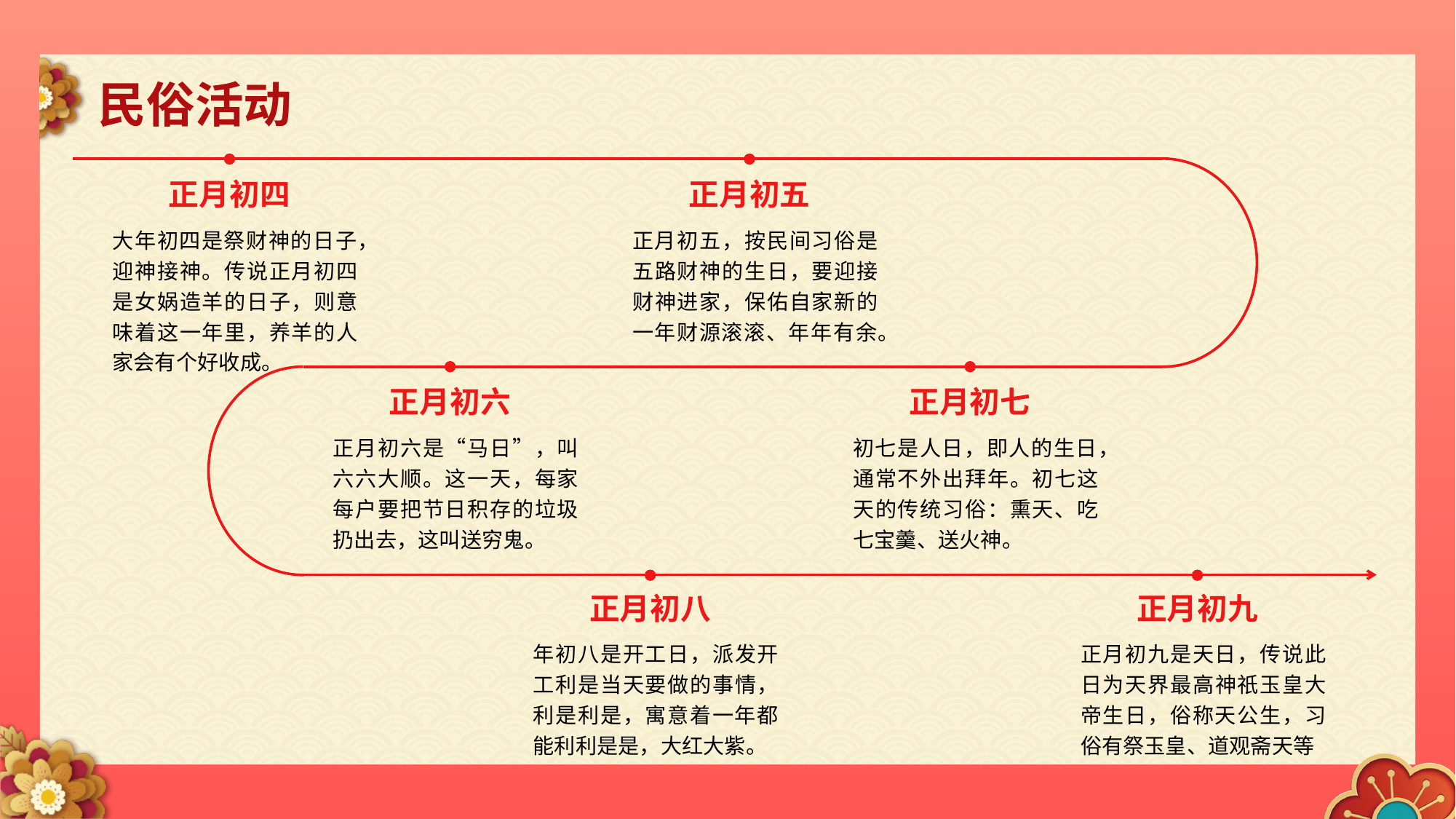

民俗活动

正月初四
大年初四是祭财神的日子，迎神接神。传说正月初四是女娲造羊的日子，则意味着这一年里，养羊的人家会有个好收成。
正月初五
正月初五，按民间习俗是五路财神的生日，要迎接财神进家，保佑自家新的一年财源滚滚、年年有余。

正月初六
正月初六是“马日”，叫六六大顺。这一天，每家每户要把节日积存的垃圾扔出去，这叫送穷鬼。
正月初七
初七是人日，即人的生日，通常不外出拜年。初七这天的传统习俗：熏天、吃七宝羹、送火神。

正月初八
年初八是开工日，派发开工利是当天要做的事情，利是利是，寓意着一年都能利利是是，大红大紫。
正月初九
正月初九是天日，传说此日为天界最高神祇玉皇大帝生日，俗称天公生，习俗有祭玉皇、道观斋天等